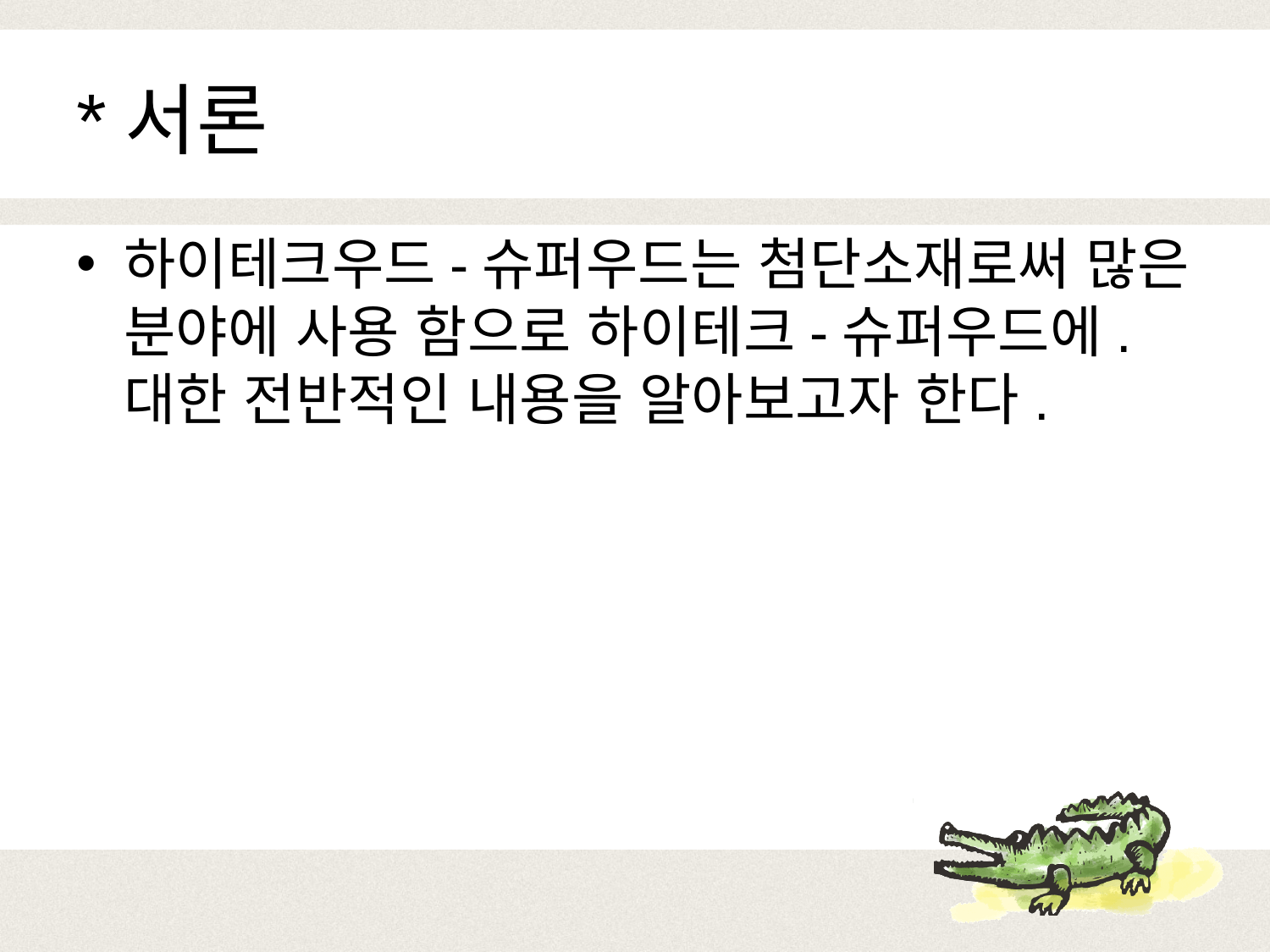

# *서론
하이테크우드-슈퍼우드는 첨단소재로써 많은 분야에 사용 함으로 하이테크-슈퍼우드에.대한 전반적인 내용을 알아보고자 한다.